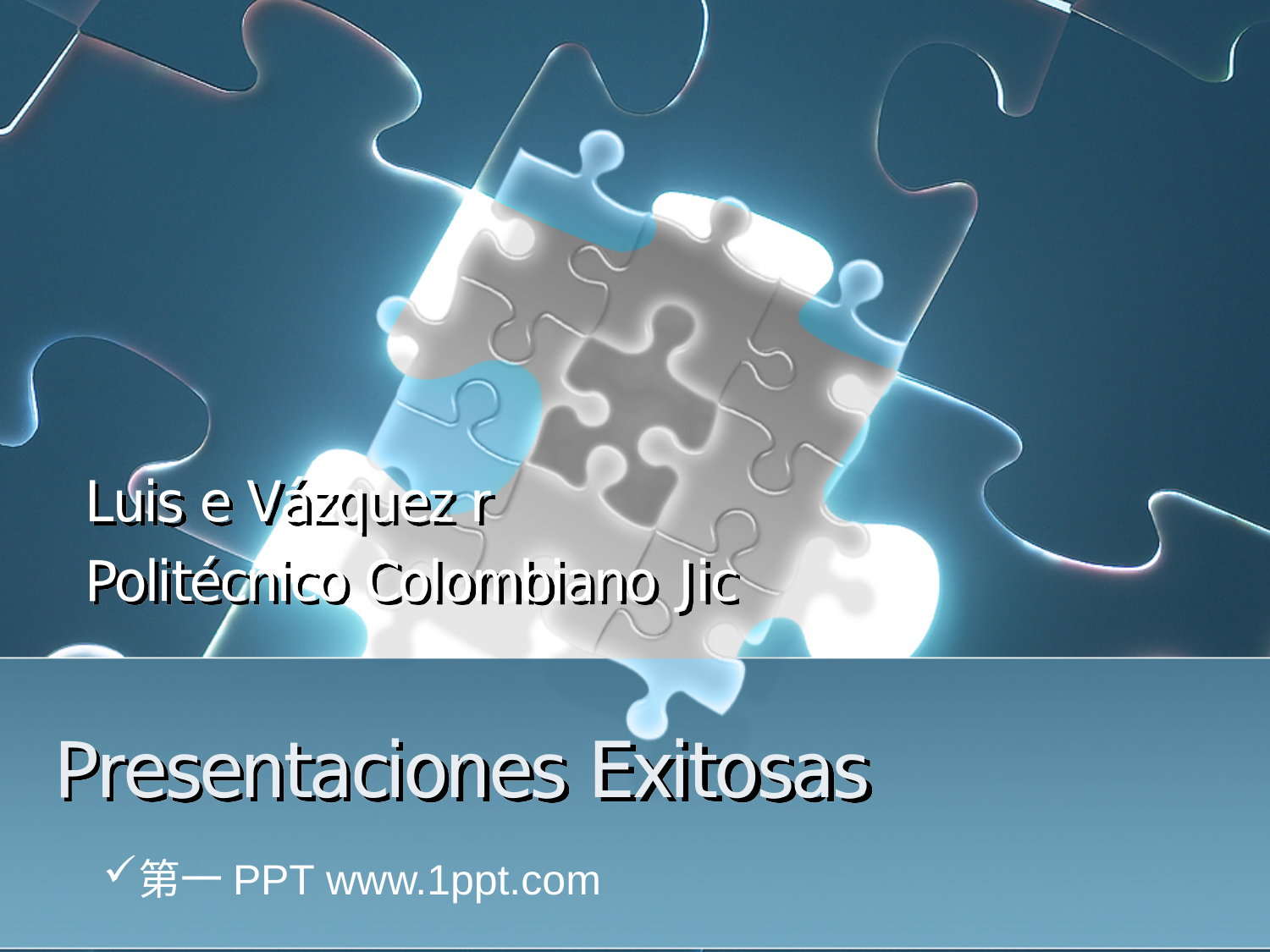

Luis e Vázquez r
Politécnico Colombiano Jic
# Presentaciones Exitosas
第一PPT www.1ppt.com